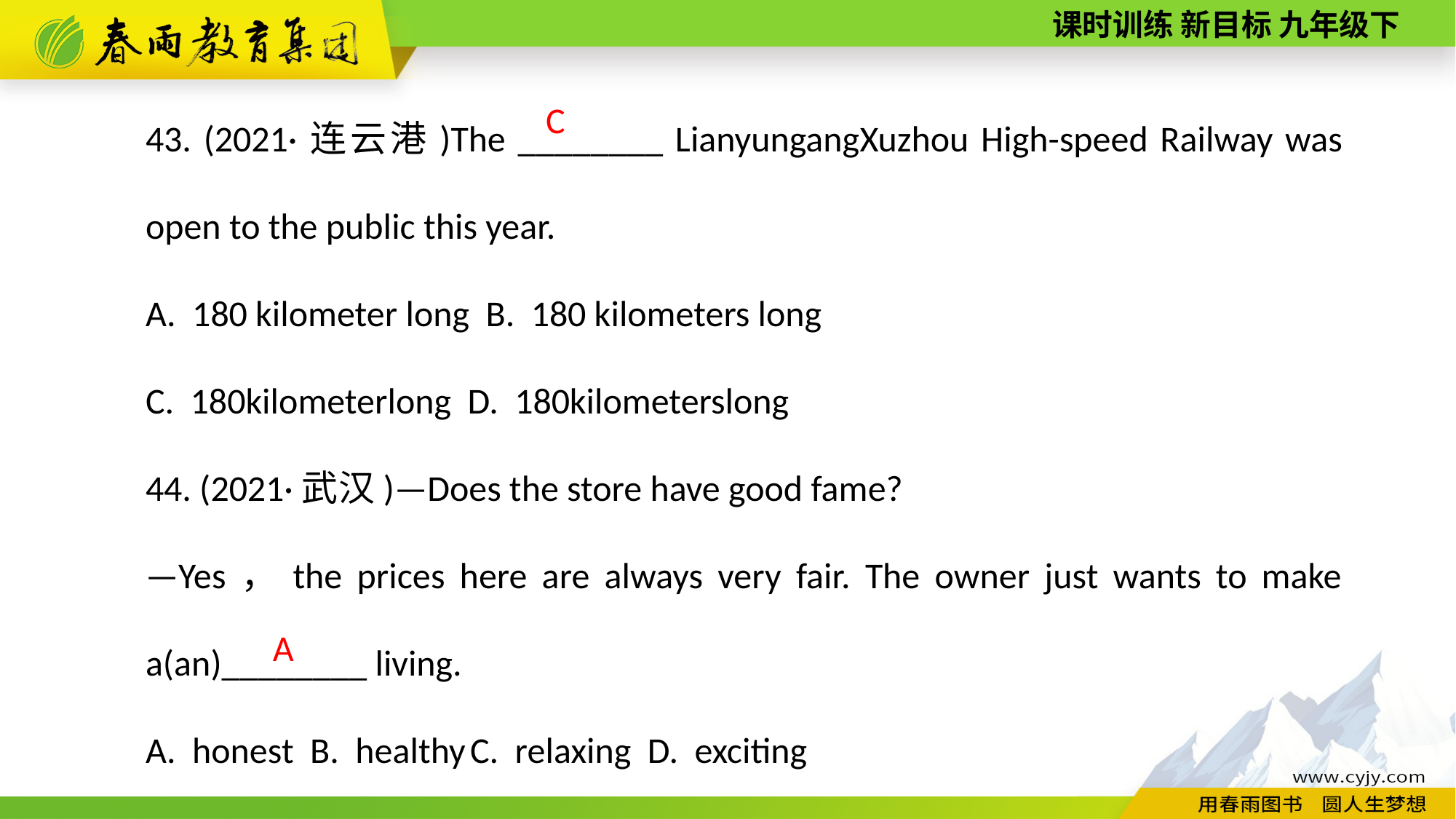

43. (2021·连云港)The ________ Lianyungang­Xuzhou High­-speed Railway was open to the public this year.
A.  180 kilometer long  B.  180 kilometers long
C.  180­kilometer­long  D.  180­kilometers­long
44. (2021·武汉)—Does the store have good fame?
—Yes，the prices here are always very fair. The owner just wants to make a(an)________ living.
A.  honest  B.  healthy C.  relaxing  D.  exciting
C
A